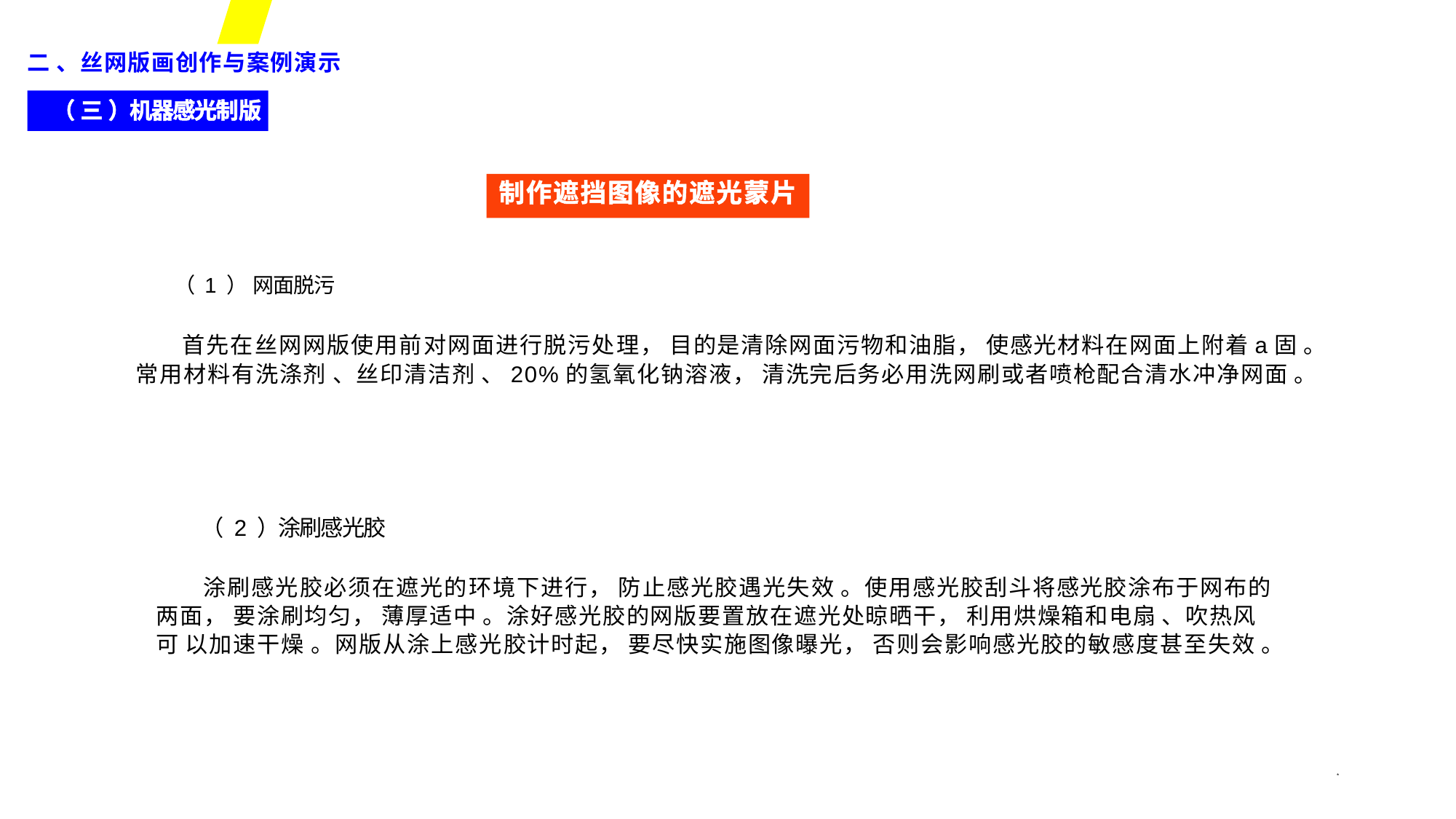

二 、丝网版画创作与案例演示

（ 三 ）机器感光制版

制作遮挡图像的遮光蒙片

（ 1 ） 网面脱污

首先在丝网网版使用前对网面进行脱污处理， 目的是清除网面污物和油脂， 使感光材料在网面上附着a固 。 常用材料有洗涤剂 、丝印清洁剂 、20%的氢氧化钠溶液， 清洗完后务必用洗网刷或者喷枪配合清水冲净网面 。

（ 2 ）涂刷感光胶

涂刷感光胶必须在遮光的环境下进行， 防止感光胶遇光失效 。使用感光胶刮斗将感光胶涂布于网布的 两面， 要涂刷均匀， 薄厚适中 。涂好感光胶的网版要置放在遮光处晾晒干， 利用烘燥箱和电扇 、吹热风可 以加速干燥 。网版从涂上感光胶计时起， 要尽快实施图像曝光， 否则会影响感光胶的敏感度甚至失效 。

*